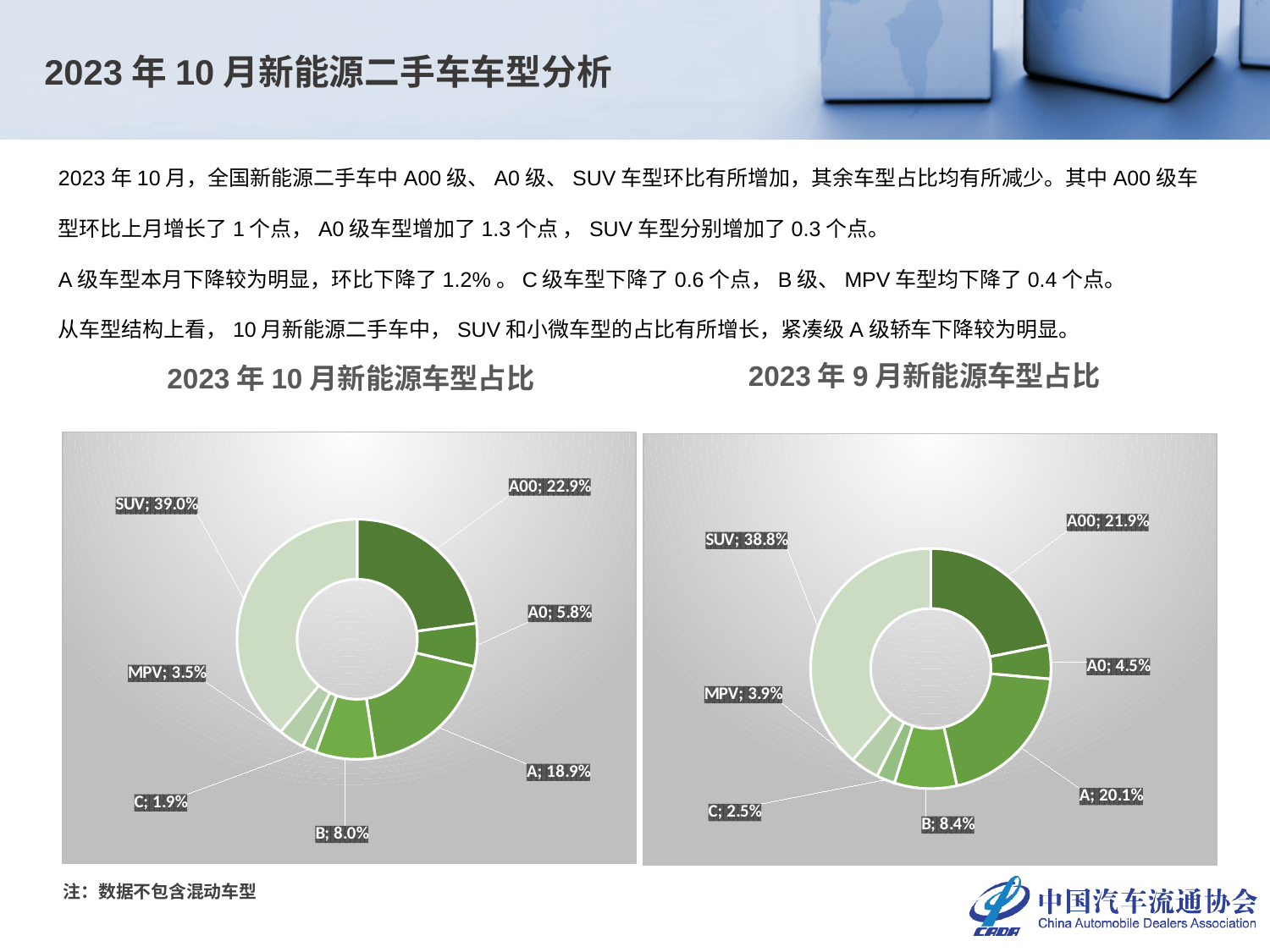

2023年10月新能源二手车车型分析
2023年10月，全国新能源二手车中A00级、A0级、SUV车型环比有所增加，其余车型占比均有所减少。其中A00级车型环比上月增长了1个点，A0级车型增加了1.3个点 ，SUV车型分别增加了0.3个点。
A级车型本月下降较为明显，环比下降了1.2%。C级车型下降了0.6个点，B级、MPV车型均下降了0.4个点。
从车型结构上看，10月新能源二手车中，SUV和小微车型的占比有所增长，紧凑级A级轿车下降较为明显。
2023年9月新能源车型占比
2023年10月新能源车型占比

### Chart

| Category |  |
|---|---|
| A00 | 0.22876971608832808 |
| A0 | 0.05785488958990536 |
| A | 0.18908517350157727 |
| B | 0.08006309148264984 |
| C | 0.01917981072555205 |
| MPV | 0.03495268138801262 |
| SUV | 0.39009463722397475 |

### Chart

| Category |  |
|---|---|
| A00 | 0.2186 |
| A0 | 0.045346207908085315 |
| A | 0.2011 |
| B | 0.084 |
| C | 0.024689849049685266 |
| MPV | 0.03868483774369003 |
| SUV | 0.38757910529853934 |
注：数据不包含混动车型